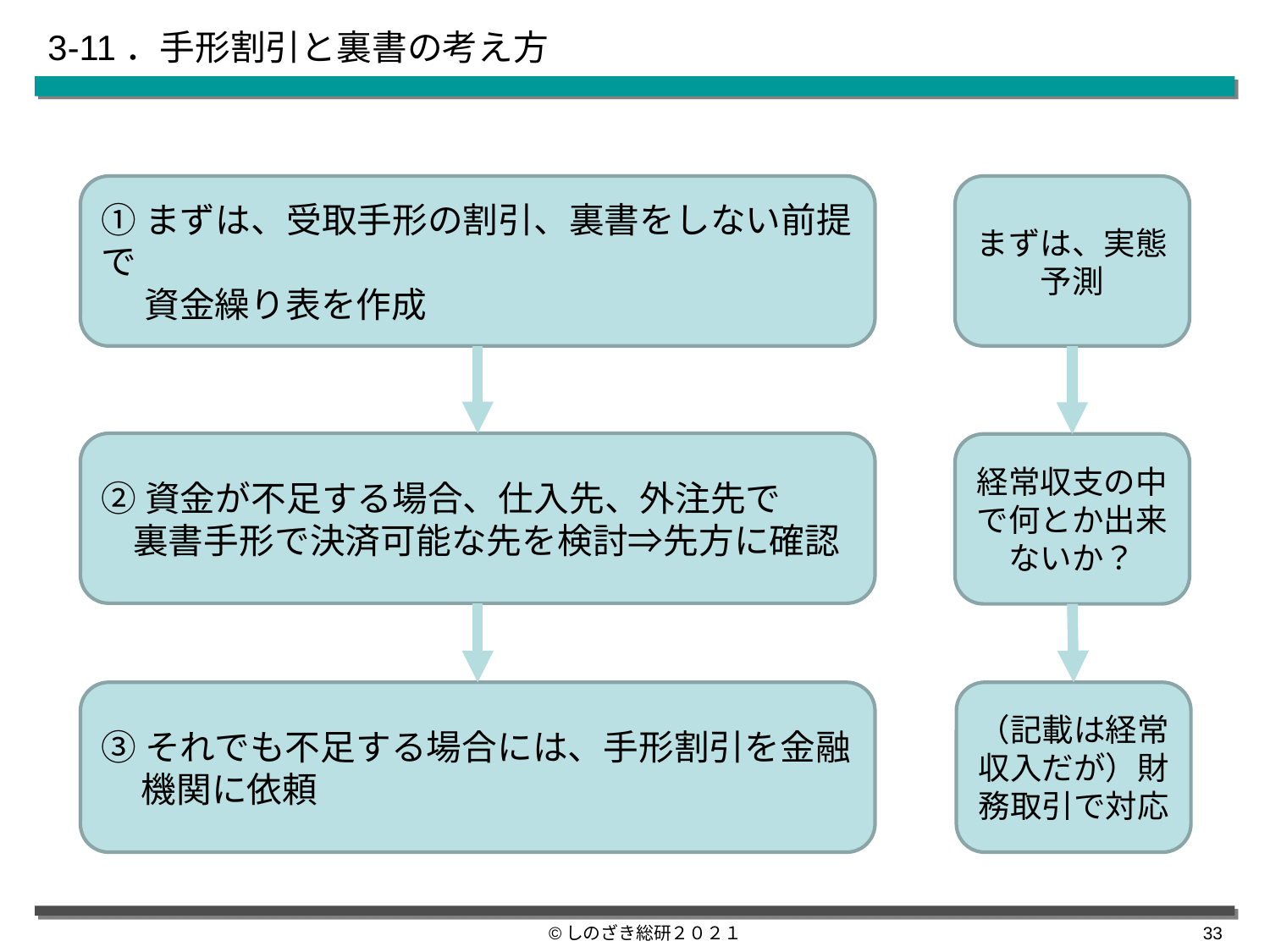

# 3-11．手形割引と裏書の考え方
①まずは、受取手形の割引、裏書をしない前提で
　 資金繰り表を作成
まずは、実態予測
②資金が不足する場合、仕入先、外注先で
   裏書手形で決済可能な先を検討⇒先方に確認
経常収支の中で何とか出来ないか？
③それでも不足する場合には、手形割引を金融
    機関に依頼
（記載は経常収入だが）財務取引で対応
©しのざき総研２０２１
33